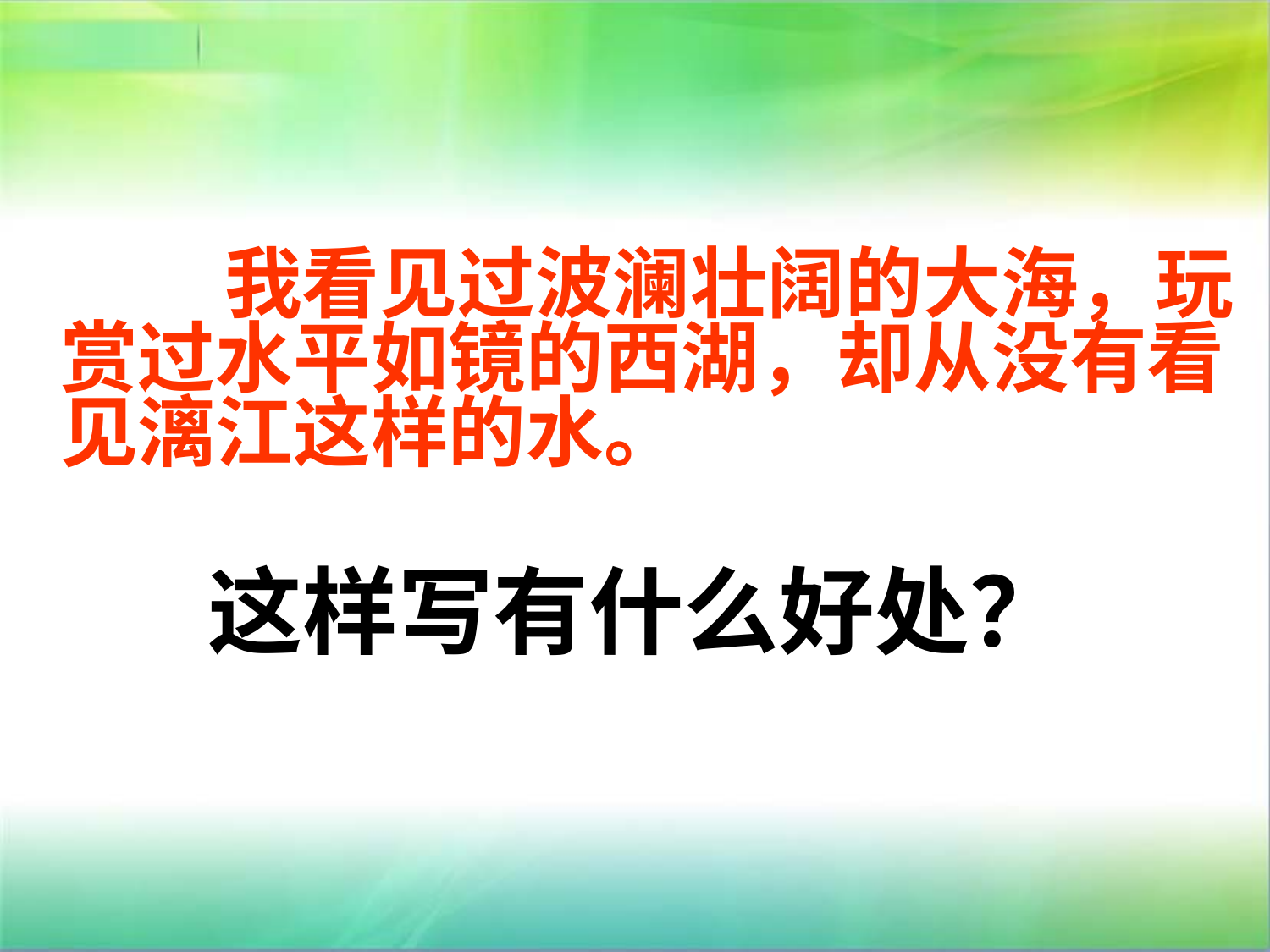

我看见过波澜壮阔的大海，玩赏过水平如镜的西湖，却从没有看见漓江这样的水。
这样写有什么好处？